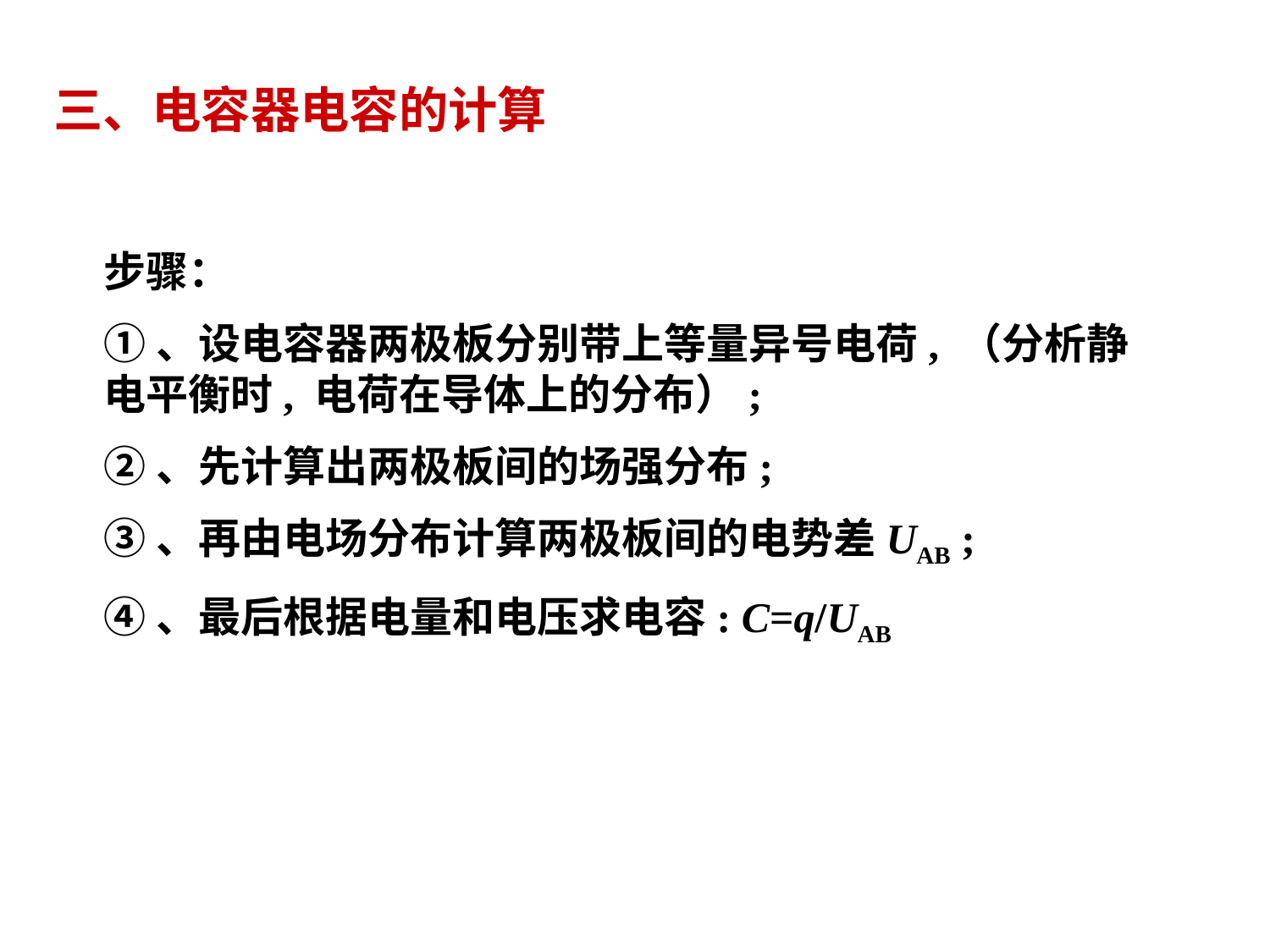

三、电容器电容的计算
步骤：
①、设电容器两极板分别带上等量异号电荷, （分析静电平衡时, 电荷在导体上的分布）;
②、先计算出两极板间的场强分布;
③、再由电场分布计算两极板间的电势差UAB ;
④、最后根据电量和电压求电容: C=q/UAB